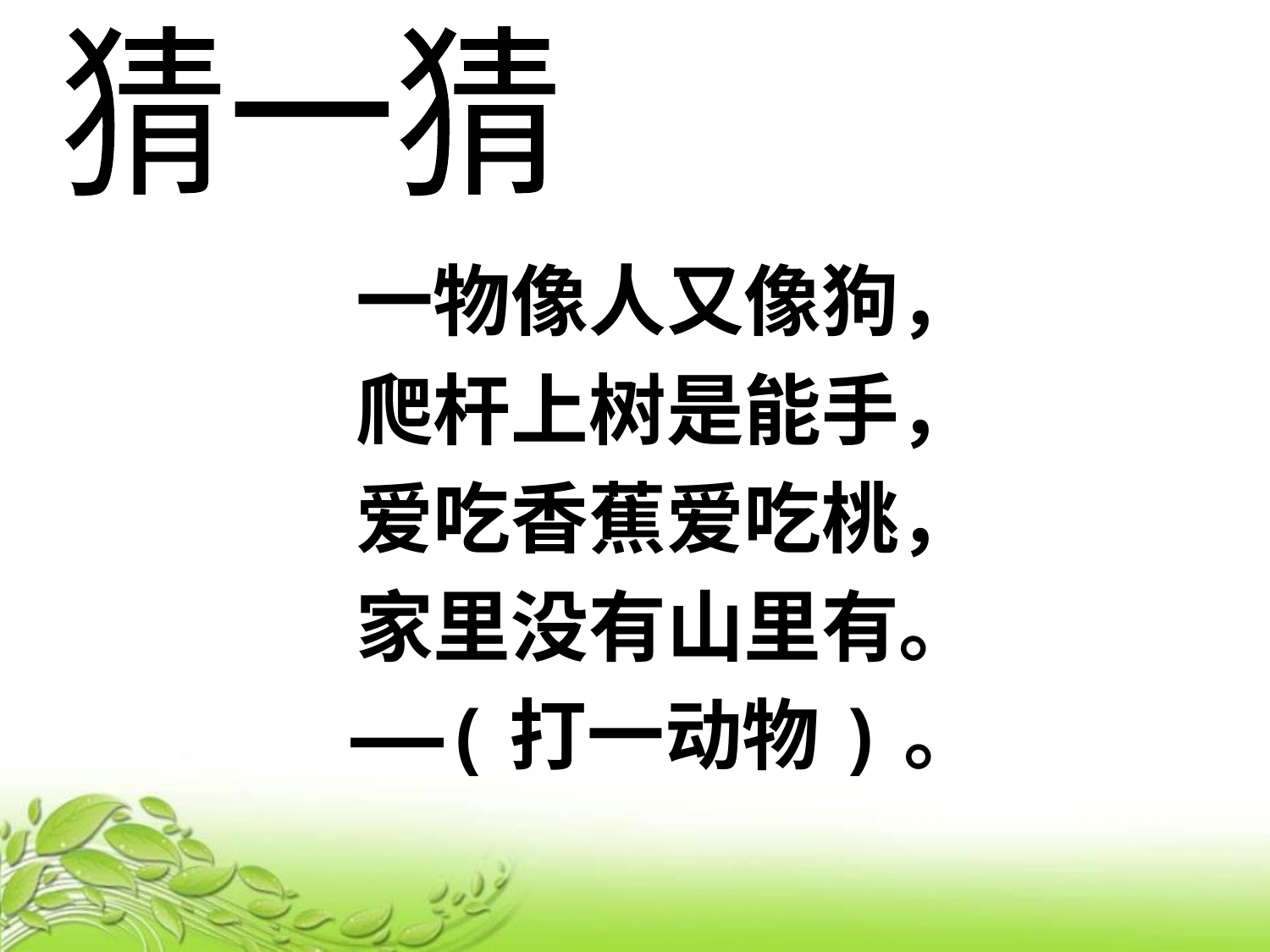

猜一猜
一物像人又像狗，
爬杆上树是能手，
爱吃香蕉爱吃桃，
家里没有山里有。
——(打一动物)。